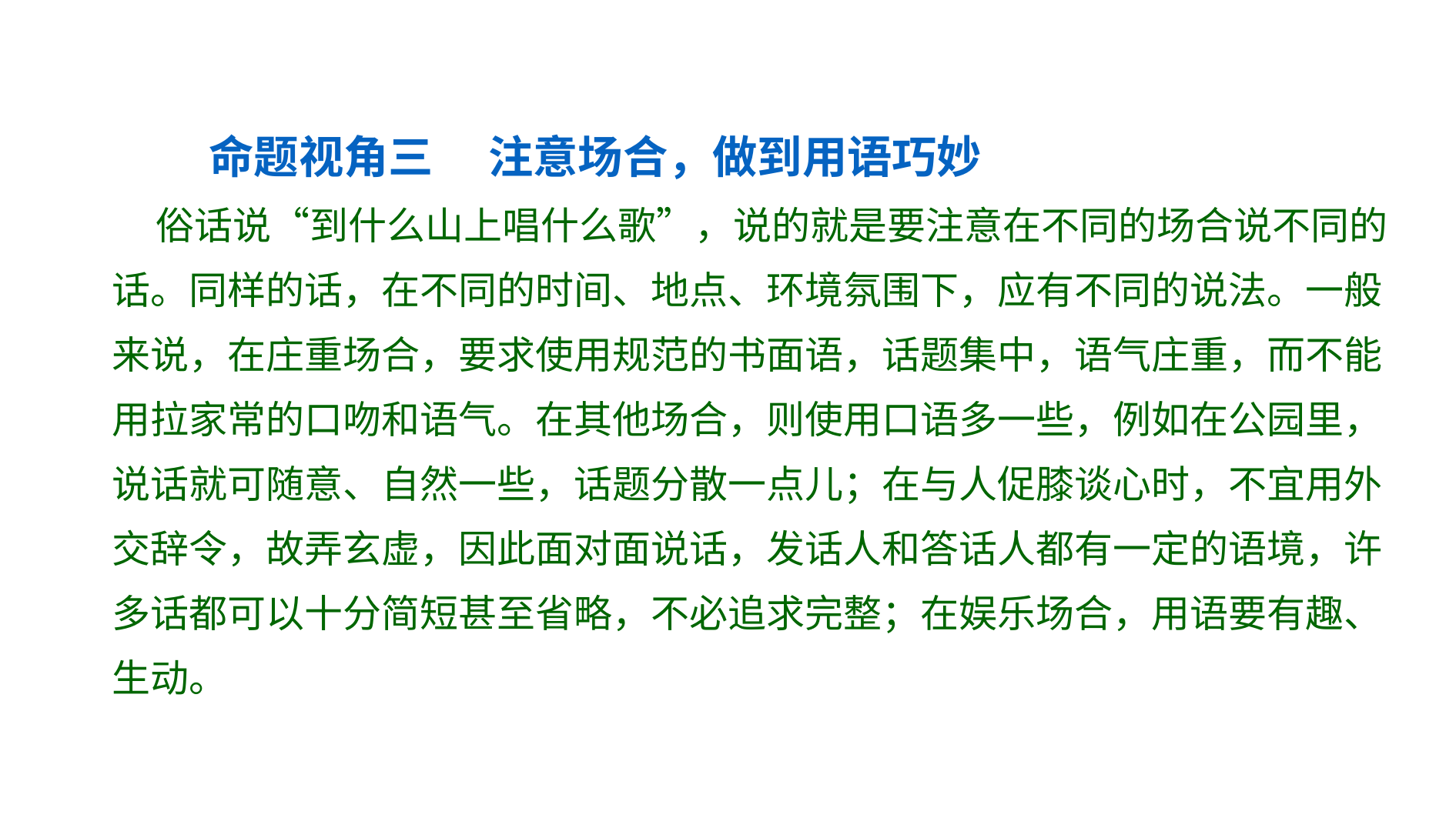

命题视角三　 注意场合，做到用语巧妙
    俗话说“到什么山上唱什么歌”，说的就是要注意在不同的场合说不同的话。同样的话，在不同的时间、地点、环境氛围下，应有不同的说法。一般来说，在庄重场合，要求使用规范的书面语，话题集中，语气庄重，而不能用拉家常的口吻和语气。在其他场合，则使用口语多一些，例如在公园里，说话就可随意、自然一些，话题分散一点儿；在与人促膝谈心时，不宜用外交辞令，故弄玄虚，因此面对面说话，发话人和答话人都有一定的语境，许多话都可以十分简短甚至省略，不必追求完整；在娱乐场合，用语要有趣、生动。